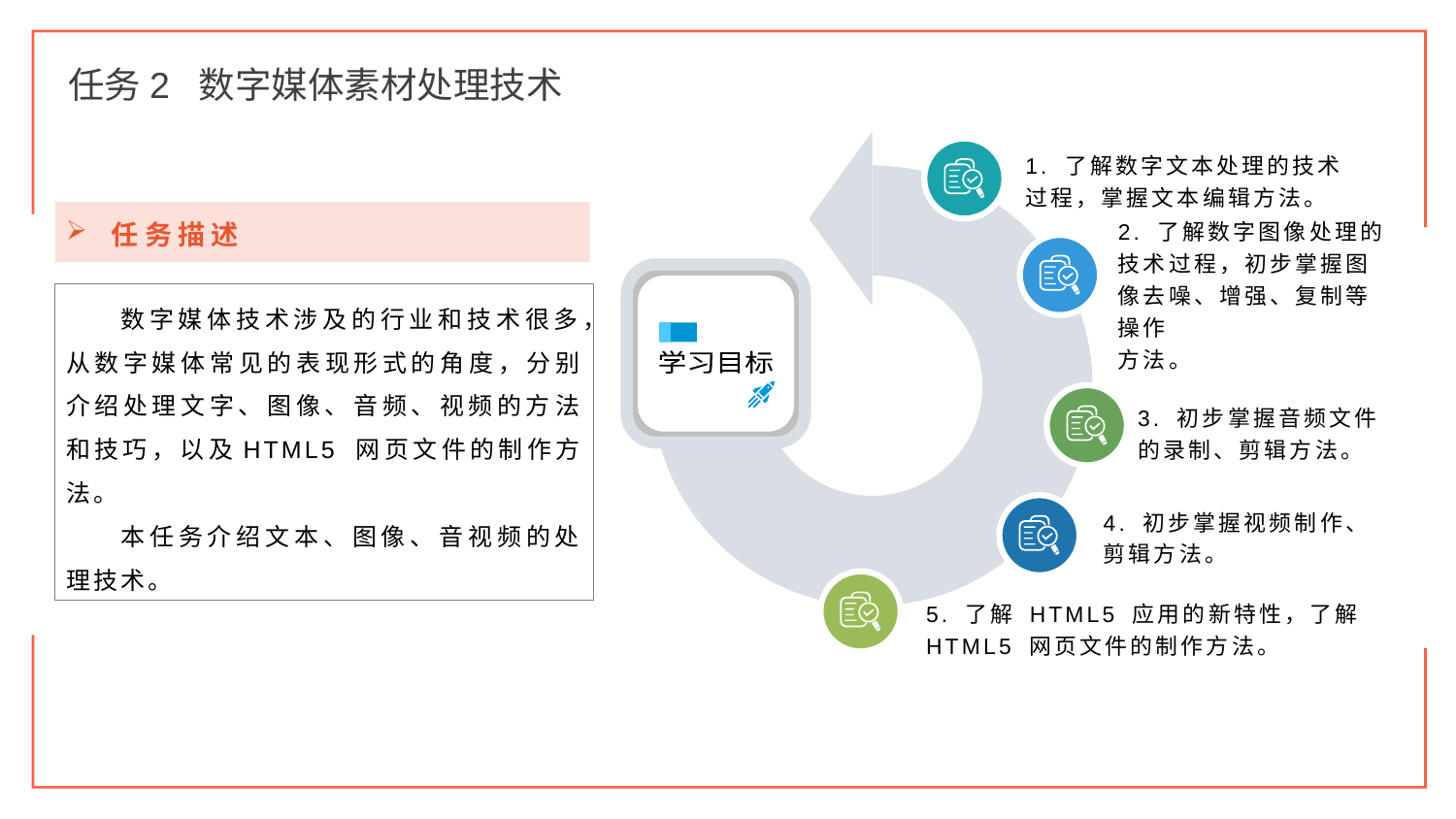

任务2  数字媒体素材处理技术
1. 了解数字文本处理的技术过程，掌握文本编辑方法。

2. 了解数字图像处理的技术过程，初步掌握图像去噪、增强、复制等操作
方法。

学习目标

3. 初步掌握音频文件的录制、剪辑方法。

4. 初步掌握视频制作、剪辑方法。

5. 了解 HTML5 应用的新特性，了解 HTML5 网页文件的制作方法。

任务描述
数字媒体技术涉及的行业和技术很多，从数字媒体常见的表现形式的角度，分别介绍处理文字、图像、音频、视频的方法和技巧，以及HTML5 网页文件的制作方法。
本任务介绍文本、图像、音视频的处理技术。